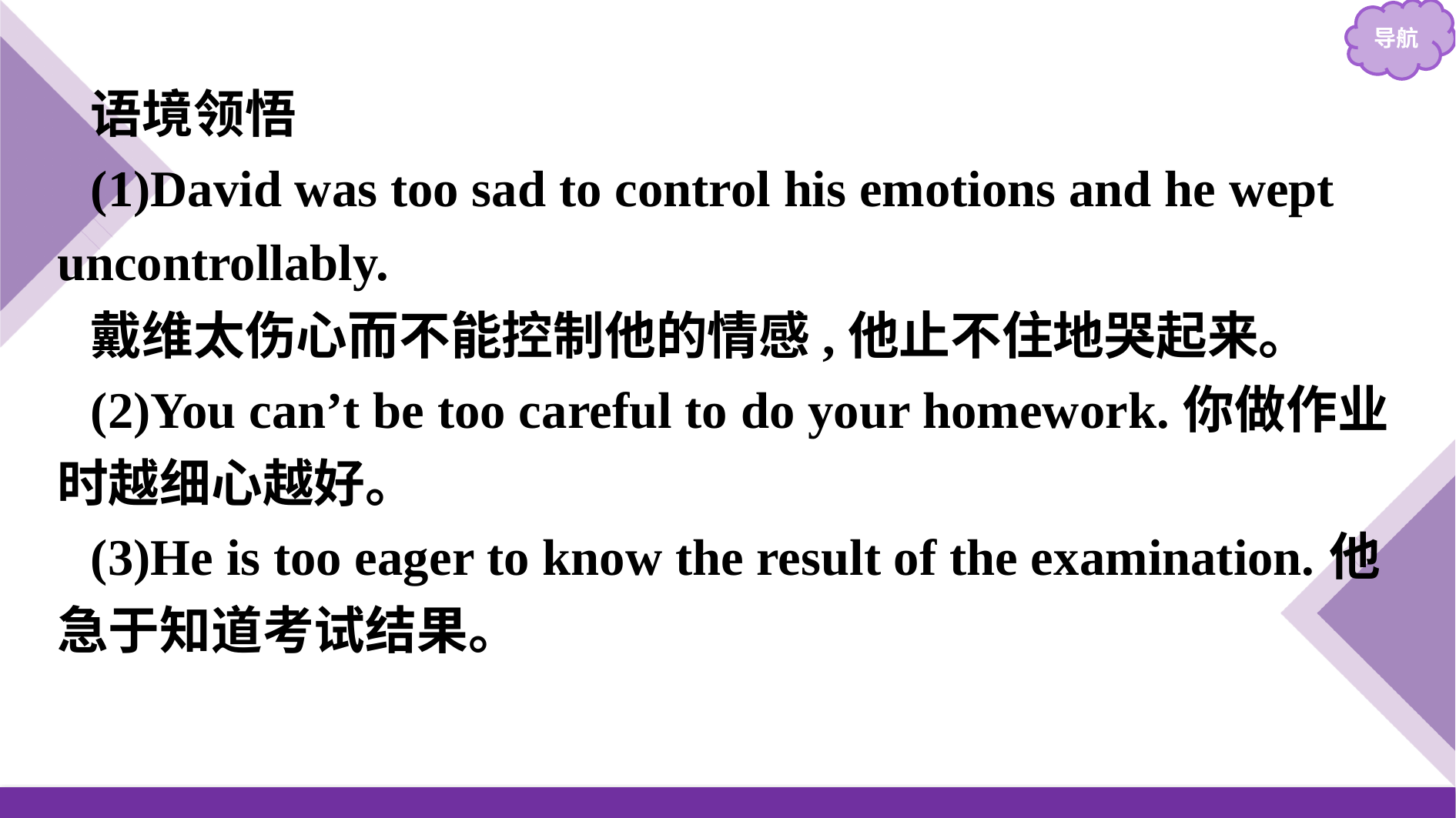

语境领悟
(1)David was too sad to control his emotions and he wept uncontrollably.
戴维太伤心而不能控制他的情感,他止不住地哭起来。
(2)You can’t be too careful to do your homework.你做作业时越细心越好。
(3)He is too eager to know the result of the examination.他急于知道考试结果。